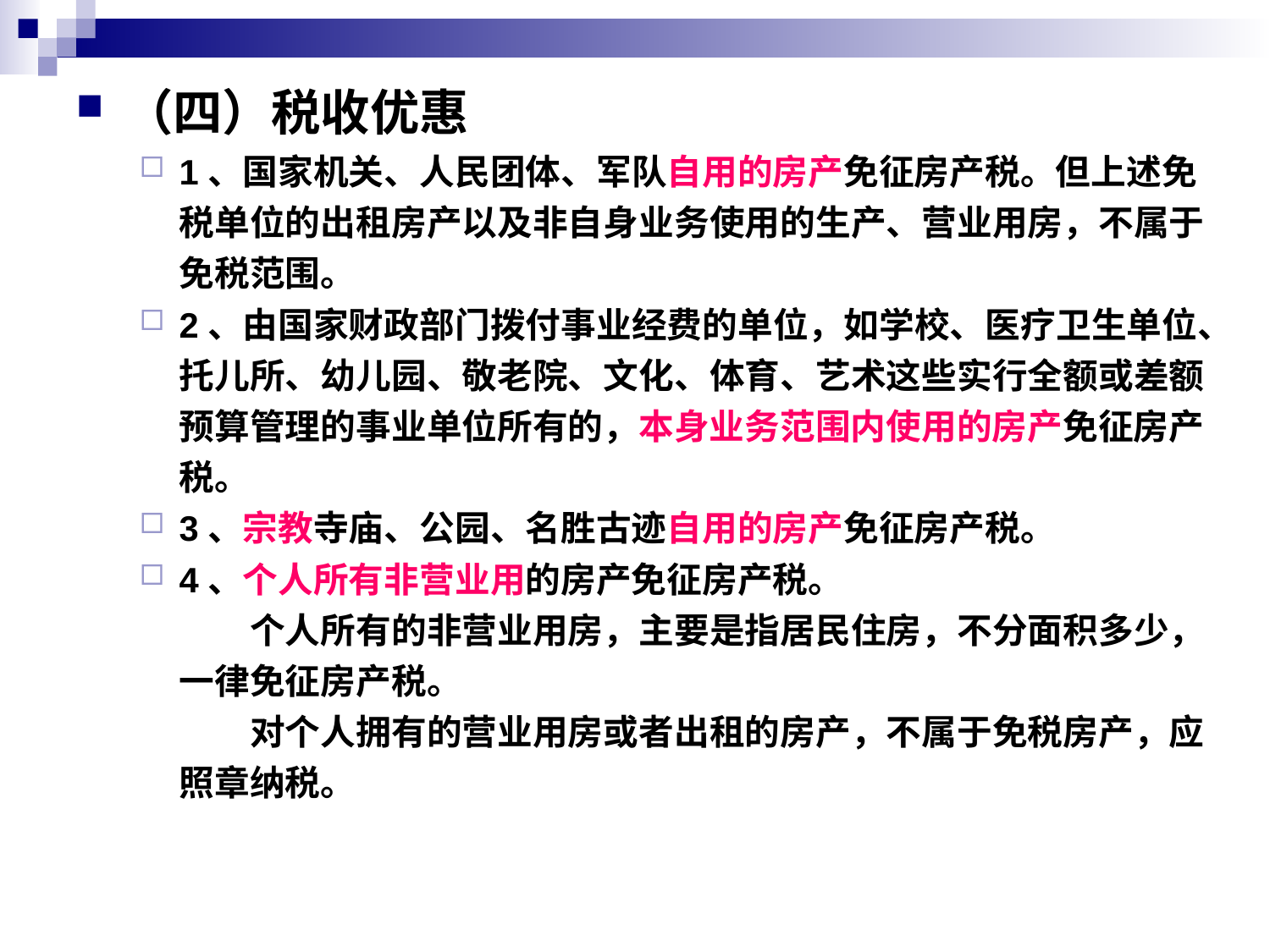

#
（四）税收优惠
1、国家机关、人民团体、军队自用的房产免征房产税。但上述免税单位的出租房产以及非自身业务使用的生产、营业用房，不属于免税范围。
2、由国家财政部门拨付事业经费的单位，如学校、医疗卫生单位、托儿所、幼儿园、敬老院、文化、体育、艺术这些实行全额或差额预算管理的事业单位所有的，本身业务范围内使用的房产免征房产税。
3、宗教寺庙、公园、名胜古迹自用的房产免征房产税。
4、个人所有非营业用的房产免征房产税。
　　个人所有的非营业用房，主要是指居民住房，不分面积多少，一律免征房产税。
　　对个人拥有的营业用房或者出租的房产，不属于免税房产，应照章纳税。